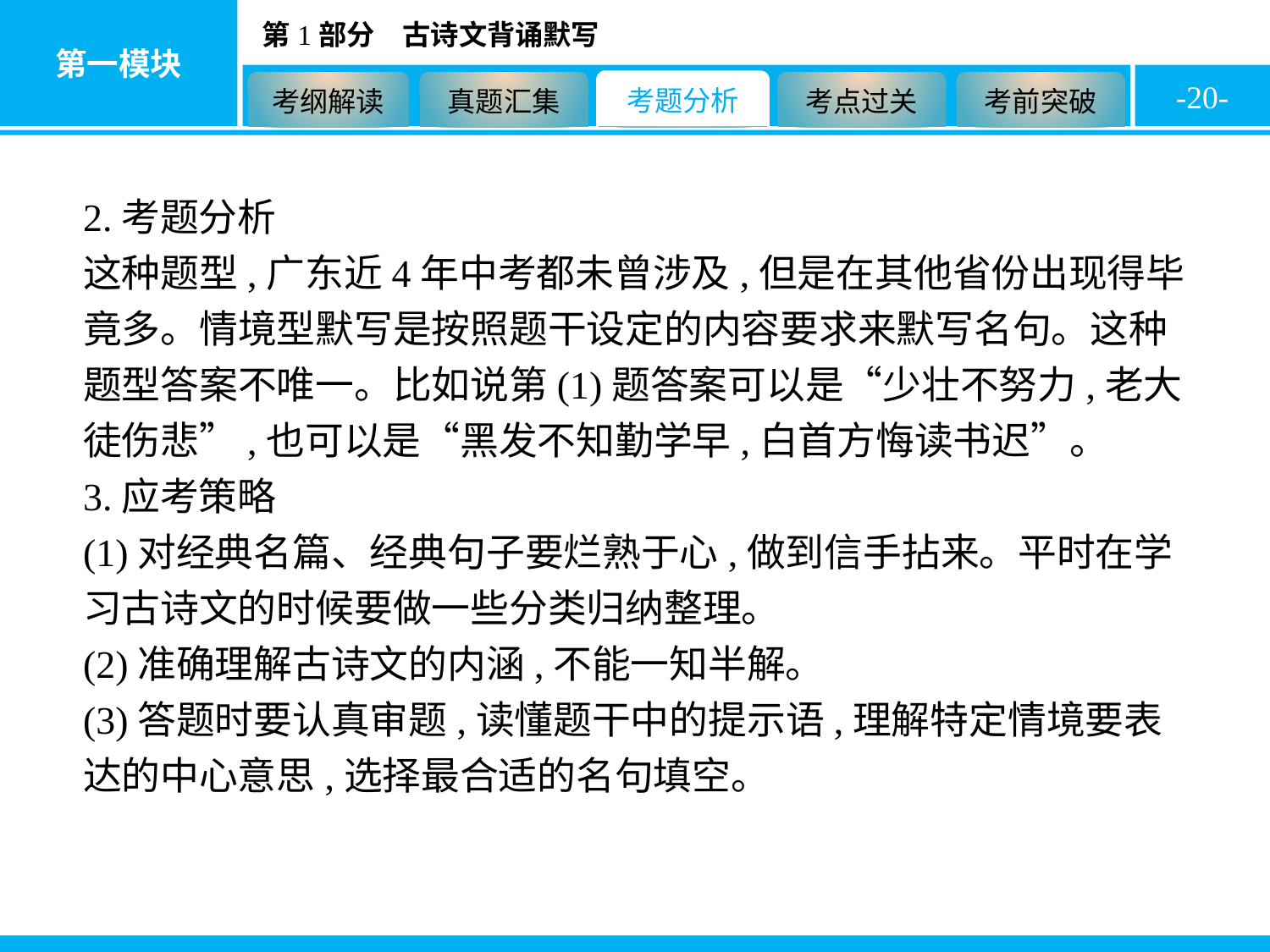

-20-
2.考题分析
这种题型,广东近4年中考都未曾涉及,但是在其他省份出现得毕竟多。情境型默写是按照题干设定的内容要求来默写名句。这种题型答案不唯一。比如说第(1)题答案可以是“少壮不努力,老大徒伤悲”,也可以是“黑发不知勤学早,白首方悔读书迟”。
3.应考策略
(1)对经典名篇、经典句子要烂熟于心,做到信手拈来。平时在学习古诗文的时候要做一些分类归纳整理。
(2)准确理解古诗文的内涵,不能一知半解。
(3)答题时要认真审题,读懂题干中的提示语,理解特定情境要表达的中心意思,选择最合适的名句填空。